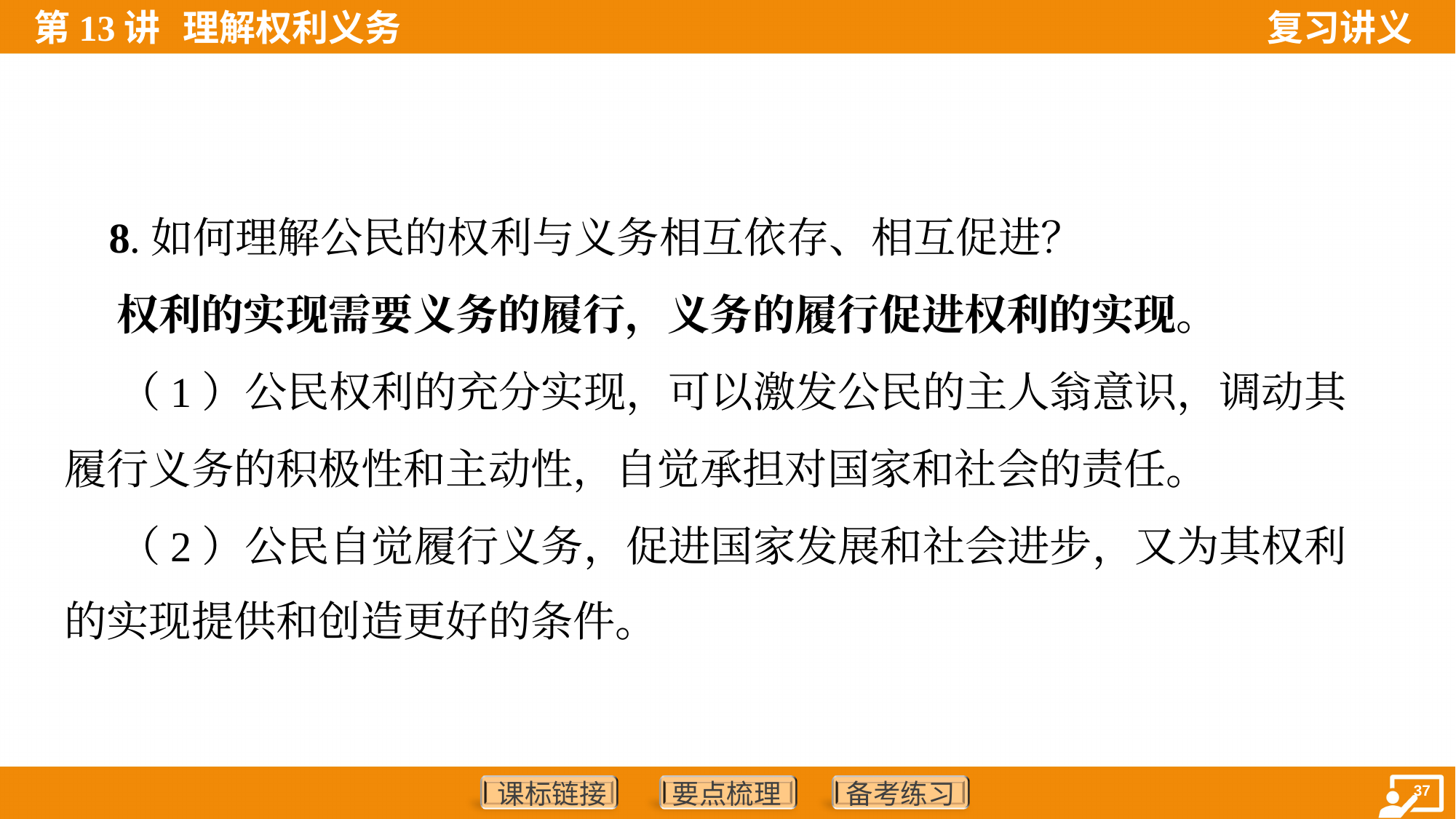

8.如何理解公民的权利与义务相互依存、相互促进？
    权利的实现需要义务的履行，义务的履行促进权利的实现。
    （1）公民权利的充分实现，可以激发公民的主人翁意识，调动其
履行义务的积极性和主动性，自觉承担对国家和社会的责任。
    （2）公民自觉履行义务，促进国家发展和社会进步，又为其权利
的实现提供和创造更好的条件。